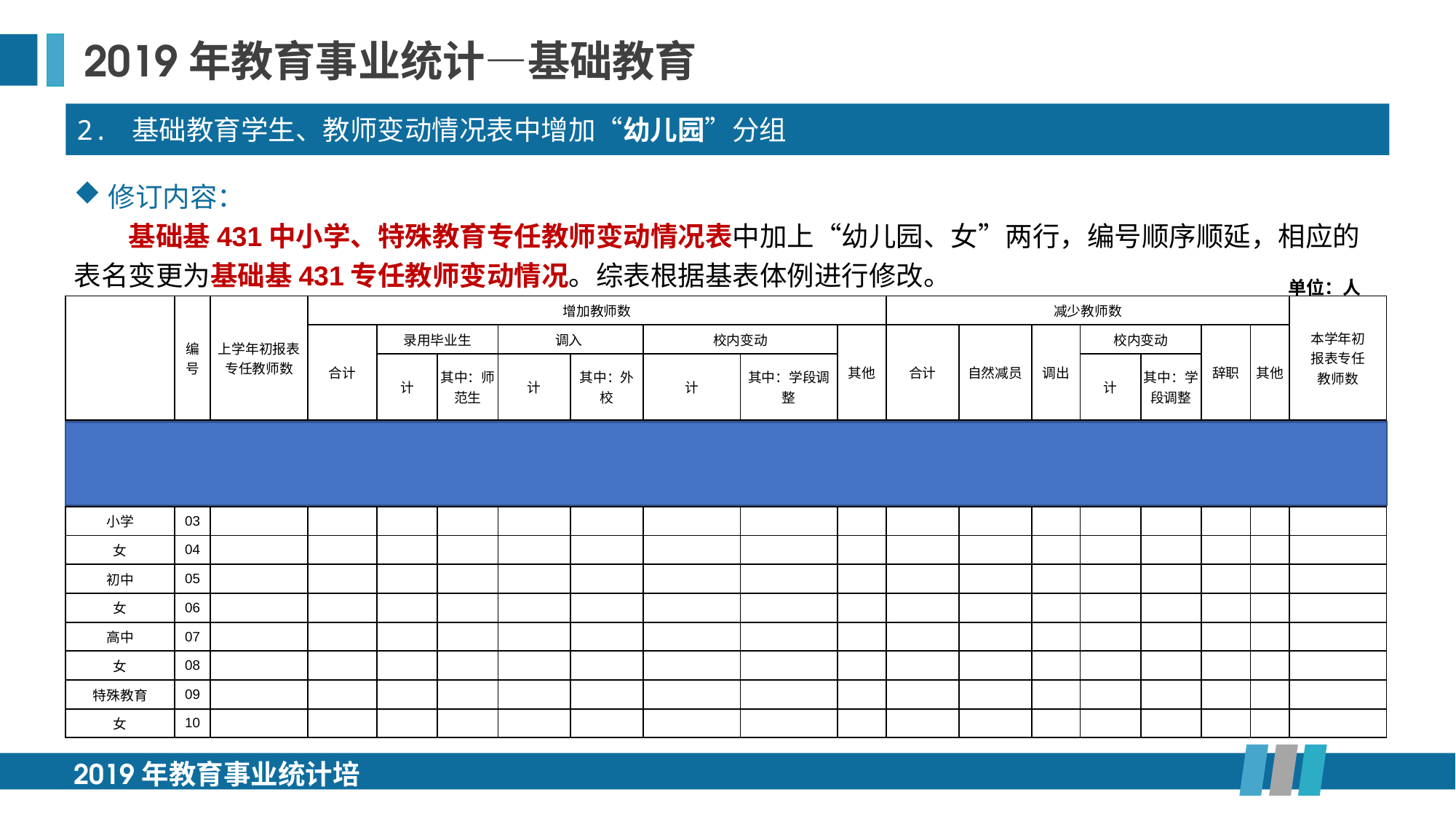

2019年教育事业统计—基础教育

2. 基础教育学生、教师变动情况表中增加“幼儿园”分组
修订内容：
基础基431中小学、特殊教育专任教师变动情况表中加上“幼儿园、女”两行，编号顺序顺延，相应的表名变更为基础基431专任教师变动情况。综表根据基表体例进行修改。
单位：人

|  | 编 号 | 上学年初报表专任教师数 | 增加教师数 |  |  |  |  |  |  |  | 减少教师数 |  |  |  |  |  |  | 本学年初 报表专任 教师数 |
| --- | --- | --- | --- | --- | --- | --- | --- | --- | --- | --- | --- | --- | --- | --- | --- | --- | --- | --- |
|  |  |  | 合计 | 录用毕业生 |  | 调入 |  | 校内变动 |  | 其他 | 合计 | 自然减员 | 调出 | 校内变动 |  | 辞职 | 其他 |  |
|  |  |  |  | 计 | 其中：师范生 | 计 | 其中：外校 | 计 | 其中：学段调整 |  |  |  |  | 计 | 其中：学段调整 |  |  |  |
| 甲 | 乙 | 1 | 2 | 3 | 4 | 5 | 6 | 7 | 8 | 9 | 10 | 11 | 12 | 13 | 14 | 15 | 16 | 17 |
| 幼儿园 | 01 |  |  |  |  |  |  |  |  |  |  |  |  |  |  |  |  |  |
| 女 | 02 |  |  |  |  |  |  |  |  |  |  |  |  |  |  |  |  |  |
| 小学 | 03 |  |  |  |  |  |  |  |  |  |  |  |  |  |  |  |  |  |
| 女 | 04 |  |  |  |  |  |  |  |  |  |  |  |  |  |  |  |  |  |
| 初中 | 05 |  |  |  |  |  |  |  |  |  |  |  |  |  |  |  |  |  |
| 女 | 06 |  |  |  |  |  |  |  |  |  |  |  |  |  |  |  |  |  |
| 高中 | 07 |  |  |  |  |  |  |  |  |  |  |  |  |  |  |  |  |  |
| 女 | 08 |  |  |  |  |  |  |  |  |  |  |  |  |  |  |  |  |  |
| 特殊教育 | 09 |  |  |  |  |  |  |  |  |  |  |  |  |  |  |  |  |  |
| 女 | 10 |  |  |  |  |  |  |  |  |  |  |  |  |  |  |  |  |  |

2019年教育事业统计培训